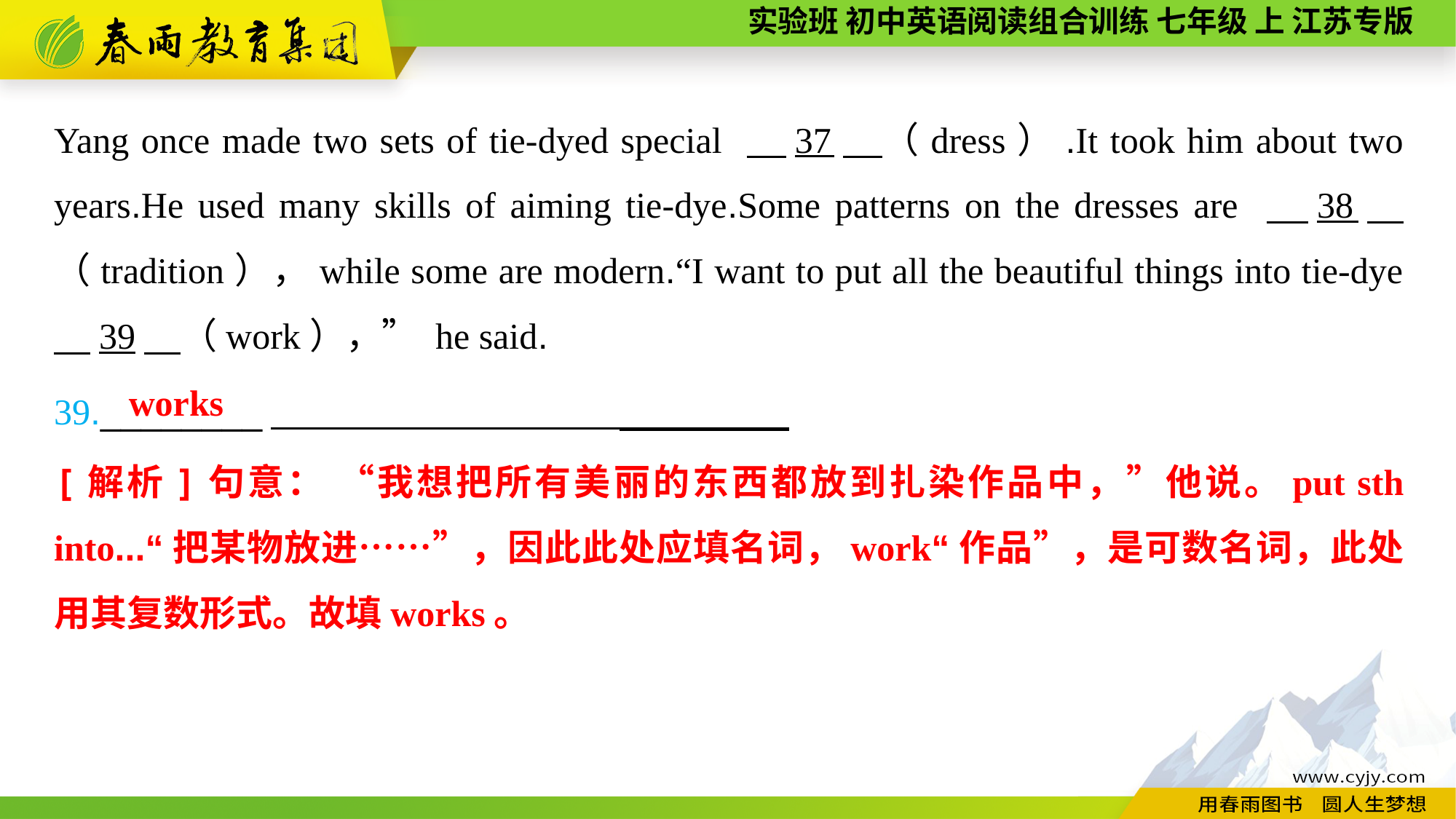

Yang once made two sets of tie-dyed special 　37　（dress）.It took him about two years.He used many skills of aiming tie-dye.Some patterns on the dresses are 　38　（tradition），while some are modern.“I want to put all the beautiful things into tie-dye 　39　（work），” he said.
39.________
works
[解析]句意： “我想把所有美丽的东西都放到扎染作品中，”他说。put sth into...“把某物放进……”，因此此处应填名词，work“作品”，是可数名词，此处用其复数形式。故填works。